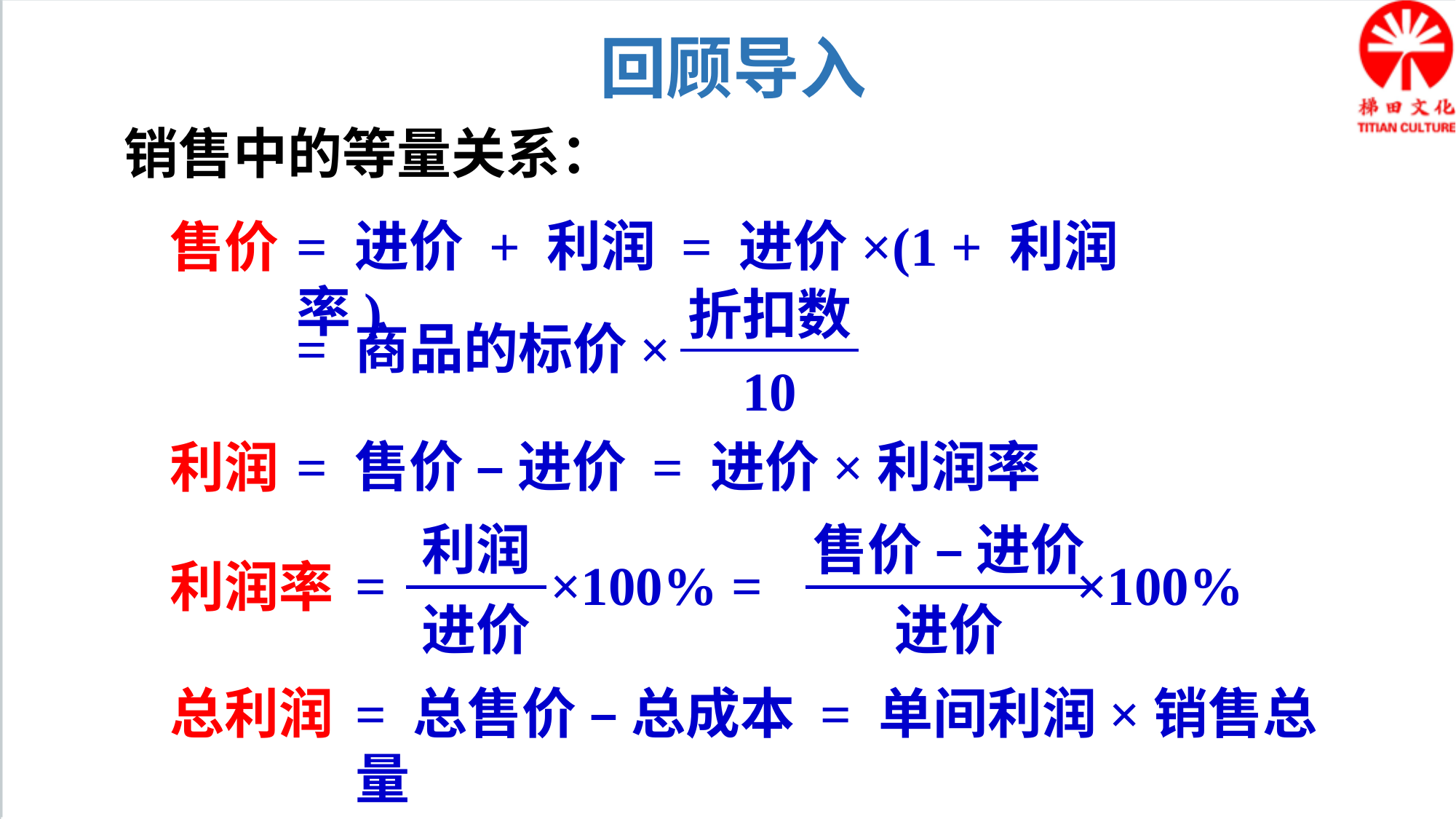

回顾导入
销售中的等量关系：
= 进价 + 利润 = 进价×(1 + 利润率)
售价
折扣数
10
= 商品的标价×
= 售价 – 进价 = 进价×利润率
利润
售价 – 进价
进价
利润
进价
=            ×100% =                       ×100%
利润率
总利润
= 总售价 – 总成本 = 单间利润×销售总量